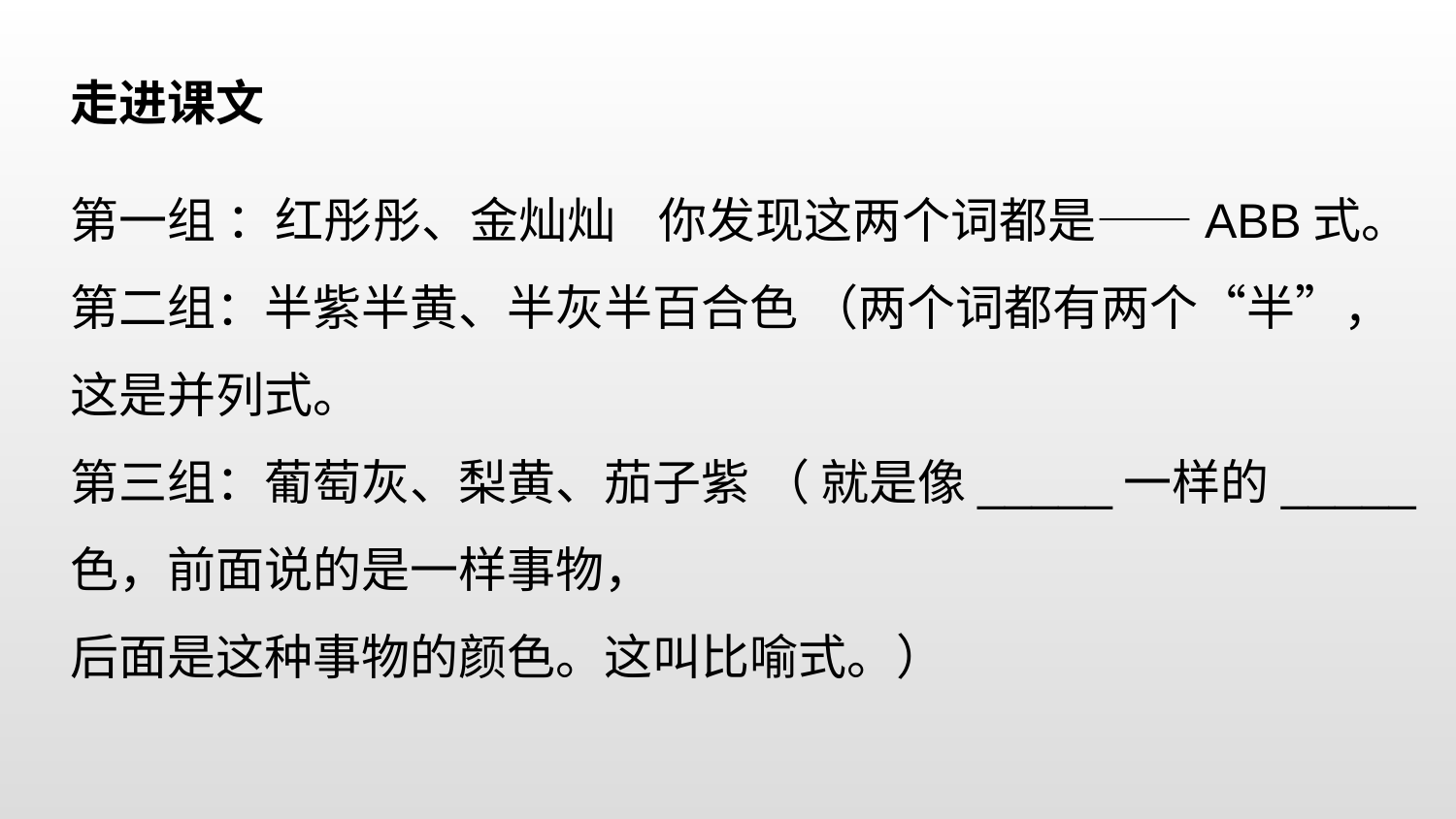

走进课文
第一组 ：红彤彤、金灿灿    你发现这两个词都是——ABB式。
第二组：半紫半黄、半灰半百合色 （两个词都有两个“半”，这是并列式。
第三组：葡萄灰、梨黄、茄子紫 （ 就是像_____一样的_____色，前面说的是一样事物，
后面是这种事物的颜色。这叫比喻式。）